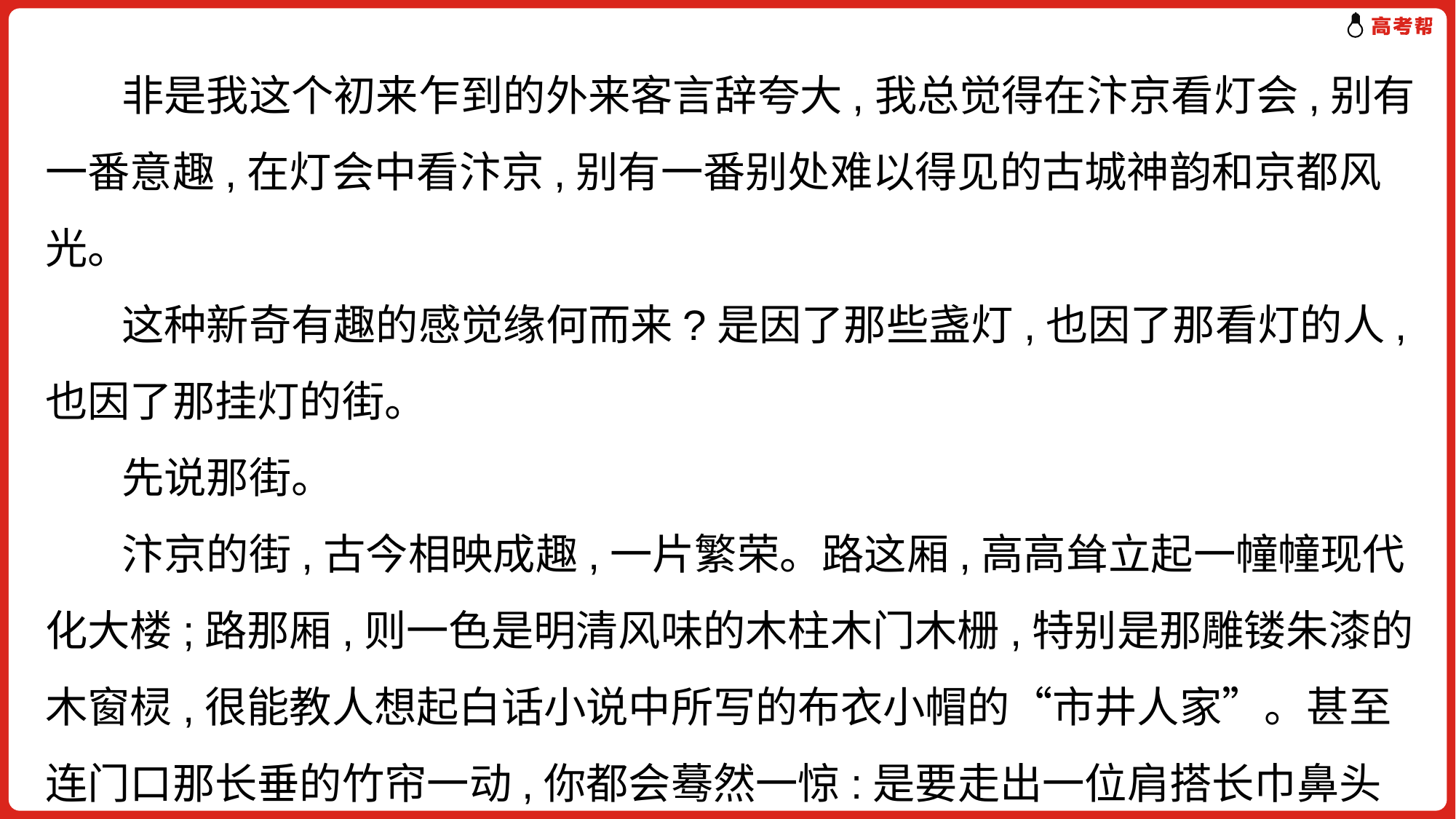

非是我这个初来乍到的外来客言辞夸大,我总觉得在汴京看灯会,别有一番意趣,在灯会中看汴京,别有一番别处难以得见的古城神韵和京都风光。
       这种新奇有趣的感觉缘何而来?是因了那些盏灯,也因了那看灯的人,也因了那挂灯的街。
       先说那街。
       汴京的街,古今相映成趣,一片繁荣。路这厢,高高耸立起一幢幢现代化大楼;路那厢,则一色是明清风味的木柱木门木栅,特别是那雕镂朱漆的木窗棂,很能教人想起白话小说中所写的布衣小帽的“市井人家”。甚至连门口那长垂的竹帘一动,你都会蓦然一惊:是要走出一位肩搭长巾鼻头抹了点白粉的“酒保”,还是珠钗满头罗裙曳地的“女娇娃”?